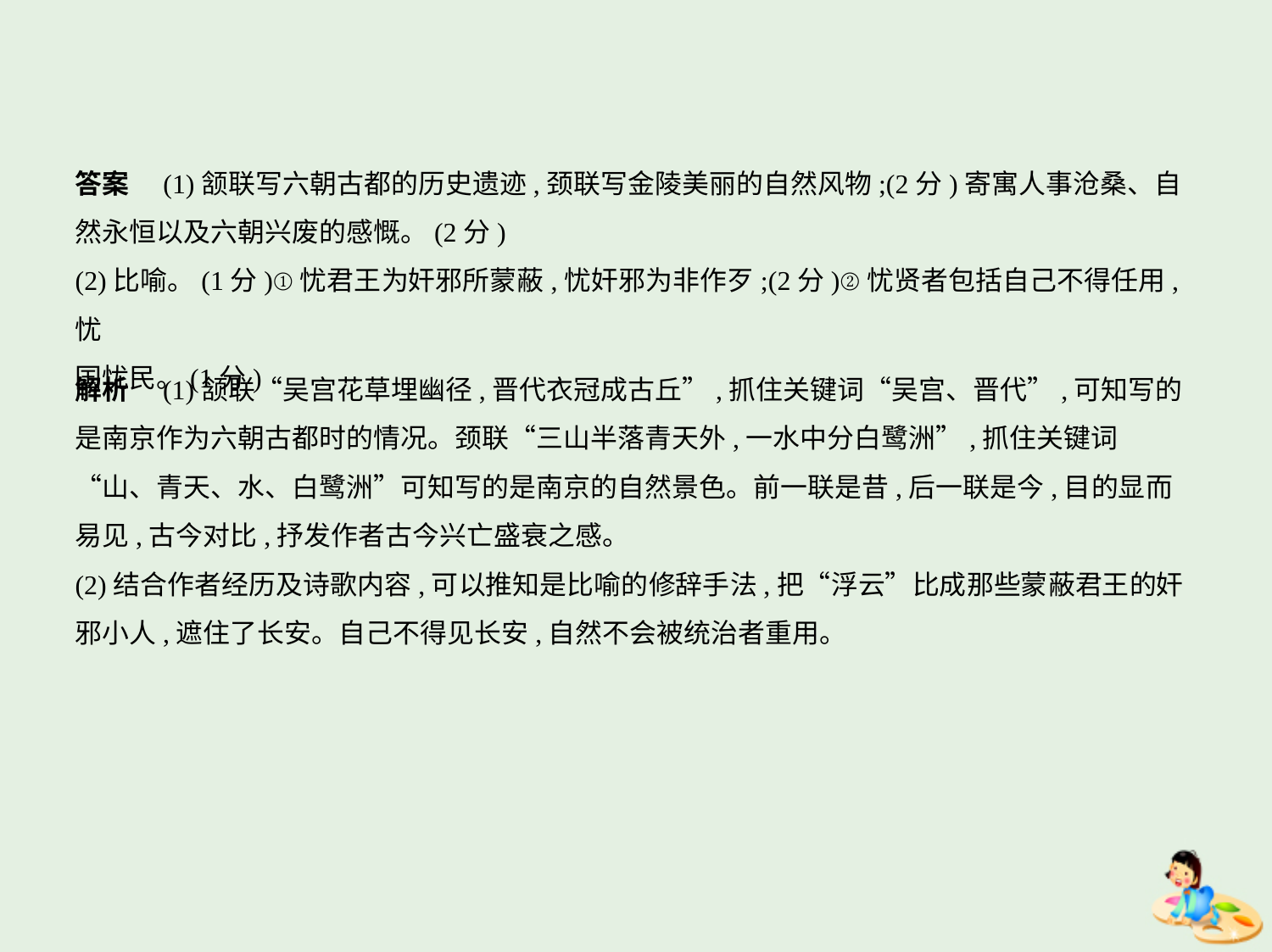

答案　(1)颔联写六朝古都的历史遗迹,颈联写金陵美丽的自然风物;(2分)寄寓人事沧桑、自
然永恒以及六朝兴废的感慨。(2分)
(2)比喻。(1分)①忧君王为奸邪所蒙蔽,忧奸邪为非作歹;(2分)②忧贤者包括自己不得任用,忧
国忧民。(1分)
解析　(1)颔联“吴宫花草埋幽径,晋代衣冠成古丘”,抓住关键词“吴宫、晋代”,可知写的
是南京作为六朝古都时的情况。颈联“三山半落青天外,一水中分白鹭洲”,抓住关键词
“山、青天、水、白鹭洲”可知写的是南京的自然景色。前一联是昔,后一联是今,目的显而
易见,古今对比,抒发作者古今兴亡盛衰之感。
(2)结合作者经历及诗歌内容,可以推知是比喻的修辞手法,把“浮云”比成那些蒙蔽君王的奸
邪小人,遮住了长安。自己不得见长安,自然不会被统治者重用。